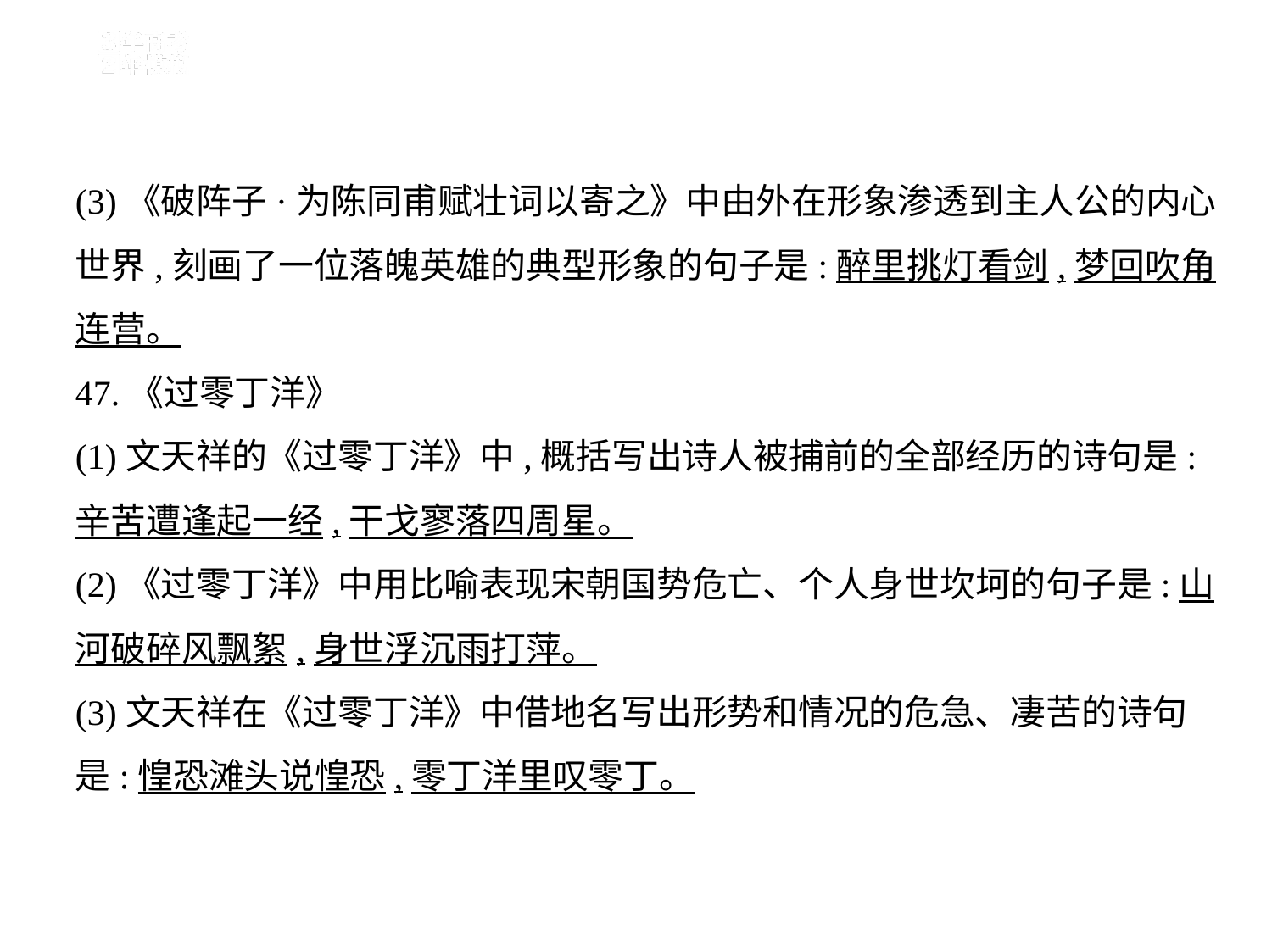

(3)《破阵子·为陈同甫赋壮词以寄之》中由外在形象渗透到主人公的内心
世界,刻画了一位落魄英雄的典型形象的句子是:醉里挑灯看剑,梦回吹角
连营。
47.《过零丁洋》
(1)文天祥的《过零丁洋》中,概括写出诗人被捕前的全部经历的诗句是:
辛苦遭逢起一经,干戈寥落四周星。
(2)《过零丁洋》中用比喻表现宋朝国势危亡、个人身世坎坷的句子是:山
河破碎风飘絮,身世浮沉雨打萍。
(3)文天祥在《过零丁洋》中借地名写出形势和情况的危急、凄苦的诗句
是:惶恐滩头说惶恐,零丁洋里叹零丁。